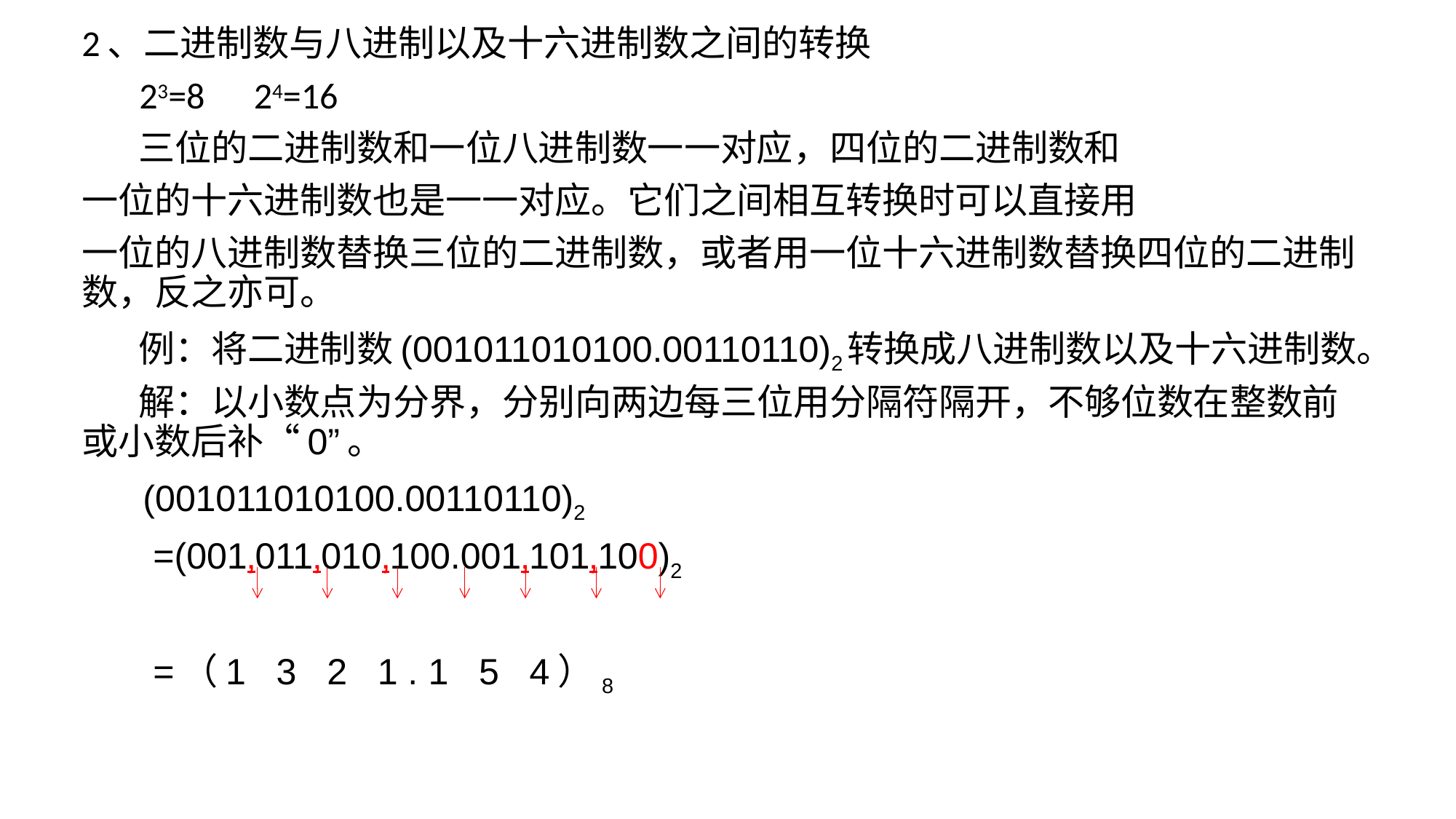

# 2、二进制数与八进制以及十六进制数之间的转换
       23=8      24=16
      三位的二进制数和一位八进制数一一对应，四位的二进制数和
一位的十六进制数也是一一对应。它们之间相互转换时可以直接用
一位的八进制数替换三位的二进制数，或者用一位十六进制数替换四位的二进制数，反之亦可。
      例：将二进制数(001011010100.00110110)2转换成八进制数以及十六进制数。
      解：以小数点为分界，分别向两边每三位用分隔符隔开，不够位数在整数前或小数后补“0”。
      (001011010100.00110110)2
       =(001‚011‚010‚100.001‚101‚100)2

       =（1   3   2   1 . 1   5   4）8